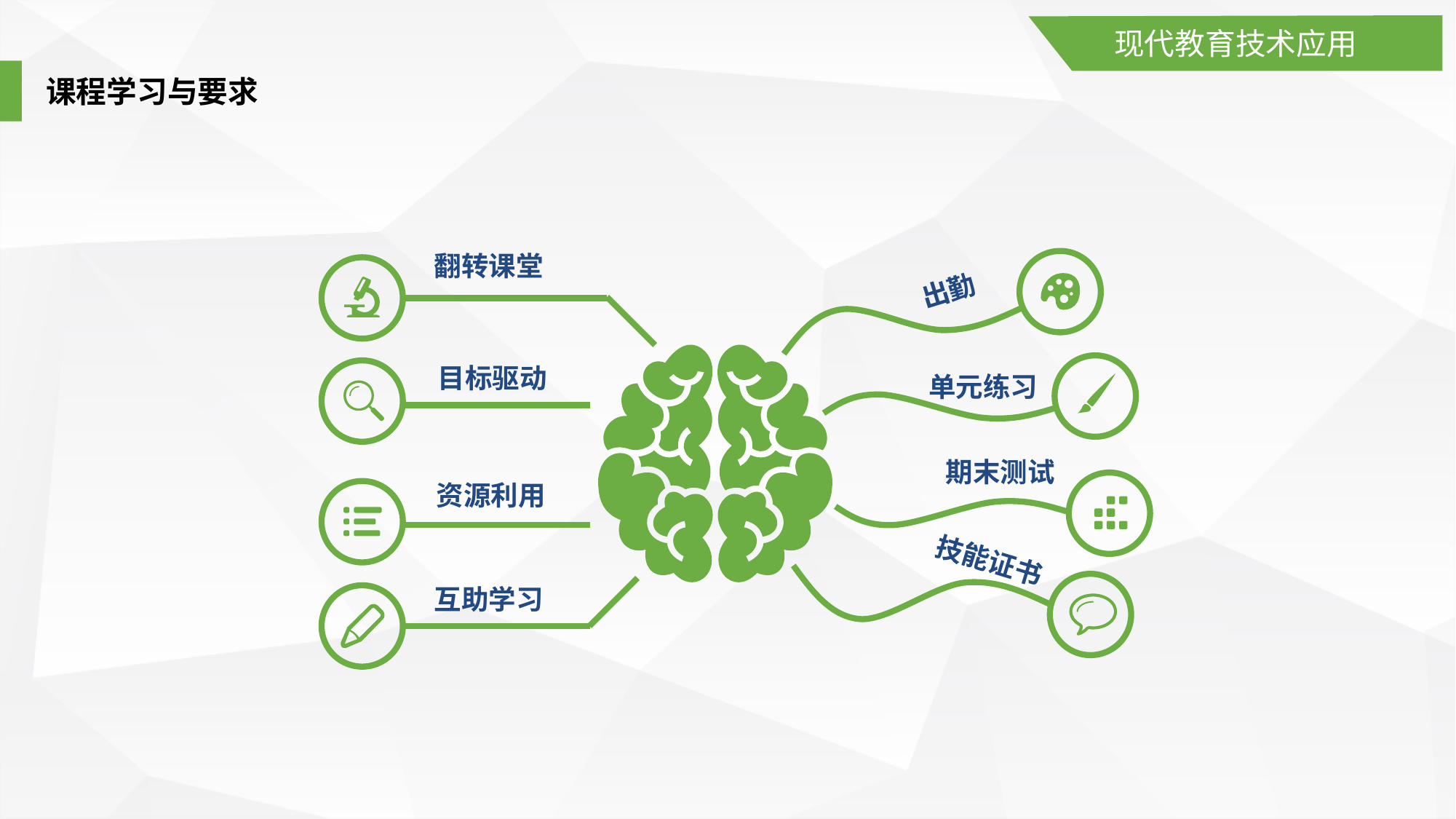

现代教育技术应用

课程学习与要求
翻转课堂

出勤

目标驱动

单元练习

期末测试

资源利用

技能证书

互助学习